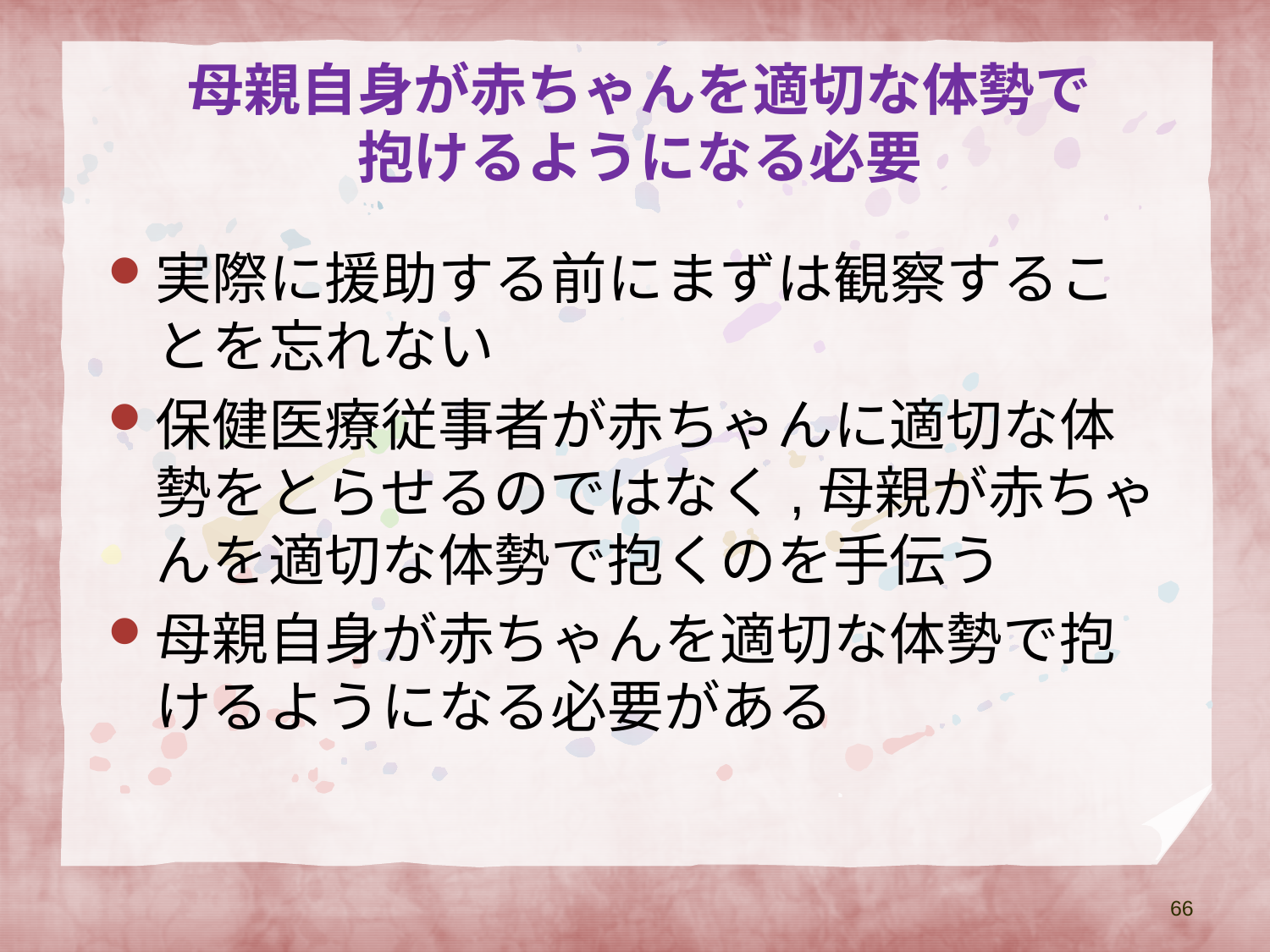

# 母親自身が赤ちゃんを適切な体勢で 抱けるようになる必要
実際に援助する前にまずは観察することを忘れない
保健医療従事者が赤ちゃんに適切な体勢をとらせるのではなく,母親が赤ちゃんを適切な体勢で抱くのを手伝う
母親自身が赤ちゃんを適切な体勢で抱けるようになる必要がある
66